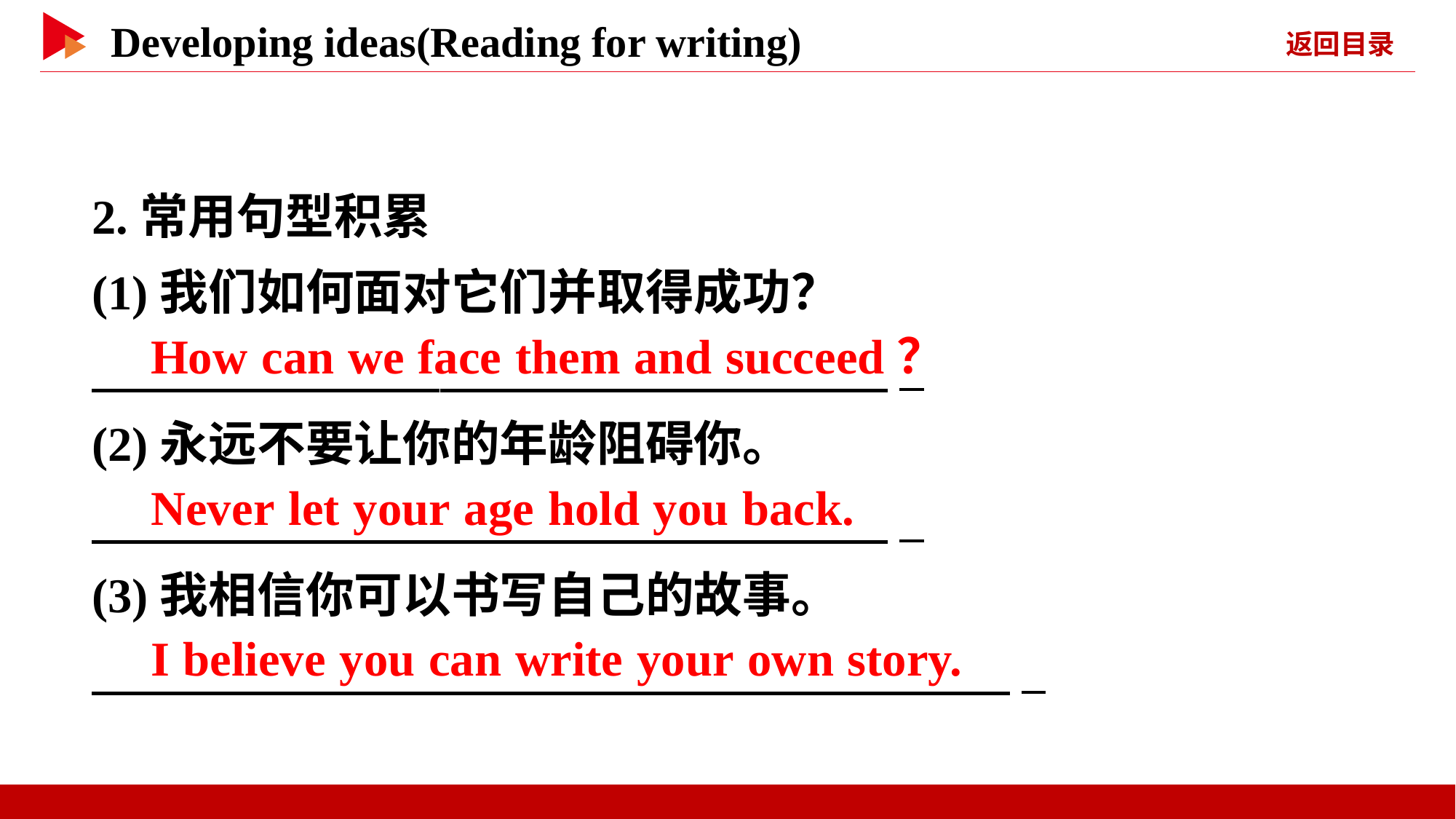

2.常用句型积累
(1)我们如何面对它们并取得成功？
　                                                            　   _
(2)永远不要让你的年龄阻碍你。
　                                                            　   _
(3)我相信你可以书写自己的故事。
　                                                                       　   _
　How can we face them and succeed？
　Never let your age hold you back.
　I believe you can write your own story.